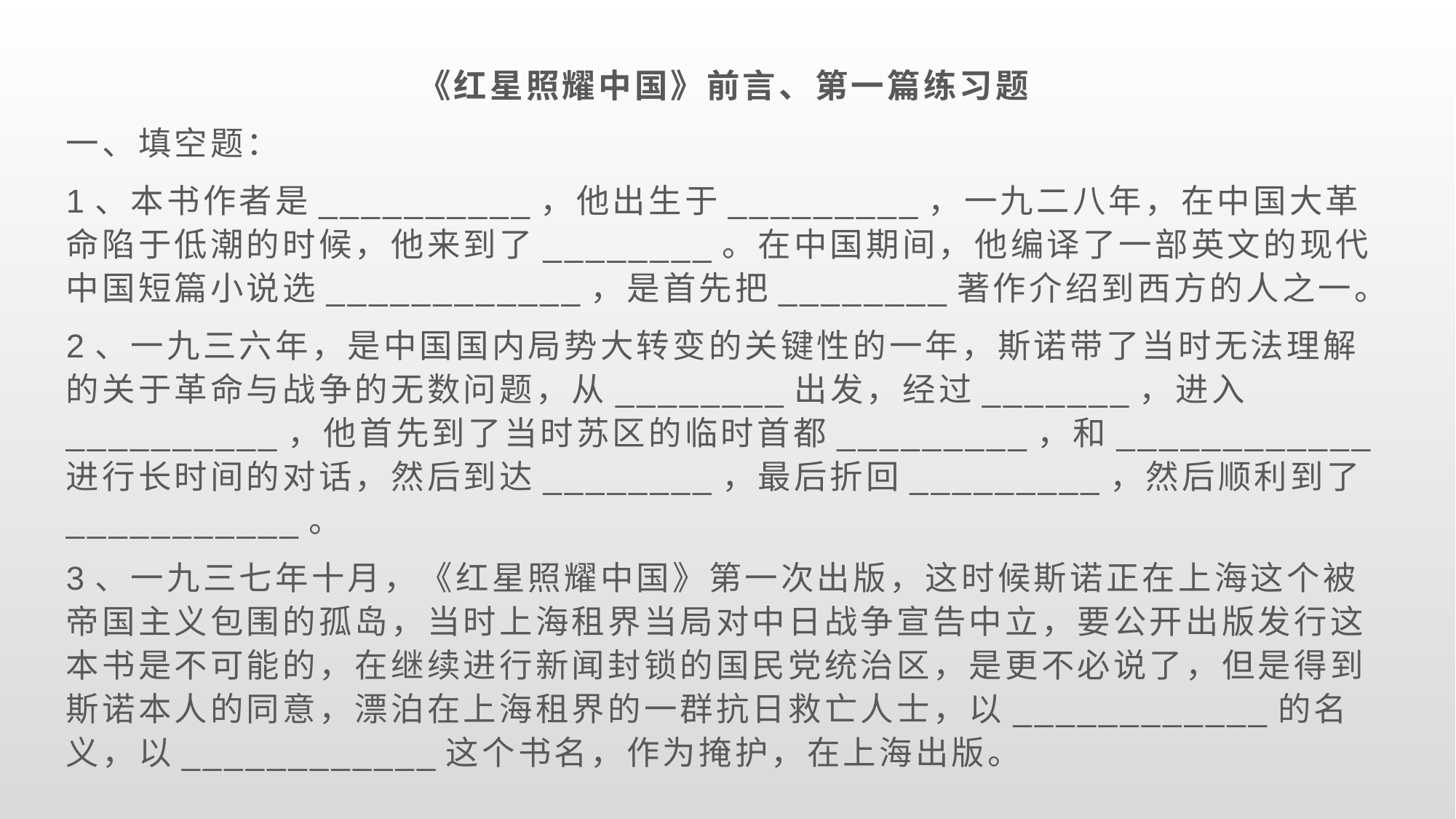

《红星照耀中国》前言、第一篇练习题
一、填空题：
1、本书作者是__________，他出生于_________，一九二八年，在中国大革命陷于低潮的时候，他来到了________。在中国期间，他编译了一部英文的现代中国短篇小说选____________，是首先把________著作介绍到西方的人之一。
2、一九三六年，是中国国内局势大转变的关键性的一年，斯诺带了当时无法理解的关于革命与战争的无数问题，从________出发，经过_______，进入__________，他首先到了当时苏区的临时首都_________，和____________进行长时间的对话，然后到达________，最后折回_________，然后顺利到了___________。
3、一九三七年十月，《红星照耀中国》第一次出版，这时候斯诺正在上海这个被帝国主义包围的孤岛，当时上海租界当局对中日战争宣告中立，要公开出版发行这本书是不可能的，在继续进行新闻封锁的国民党统治区，是更不必说了，但是得到斯诺本人的同意，漂泊在上海租界的一群抗日救亡人士，以____________的名义，以____________这个书名，作为掩护，在上海出版。